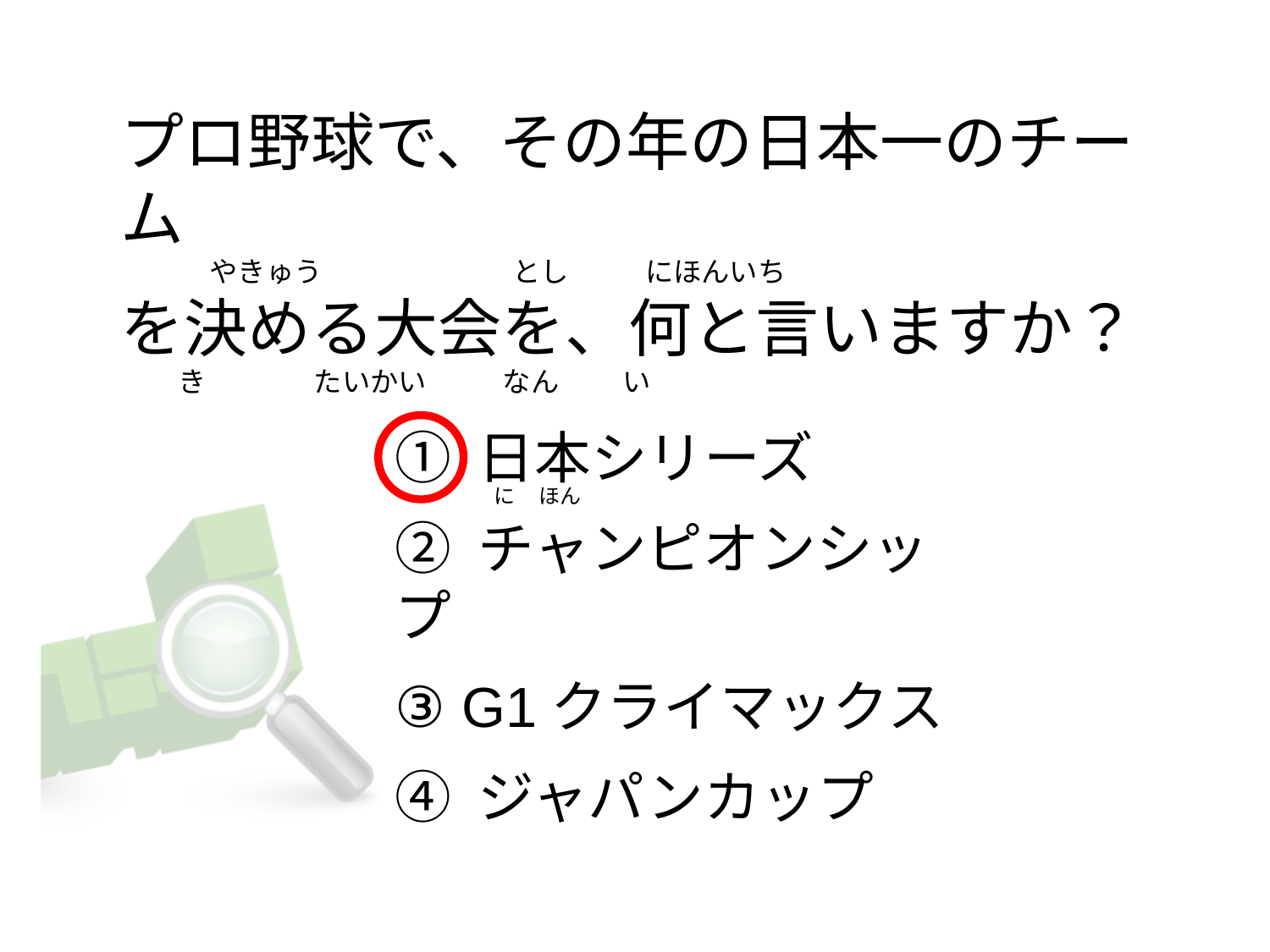

# プロ野球で、その年の日本一のチーム               やきゅう                              とし            にほんいち を決める大会を、何と言いますか？          き                 たいかい            なん          い

① 日本シリーズ
② チャンピオンシップ
③ G1クライマックス
④ ジャパンカップ
  に     ほん